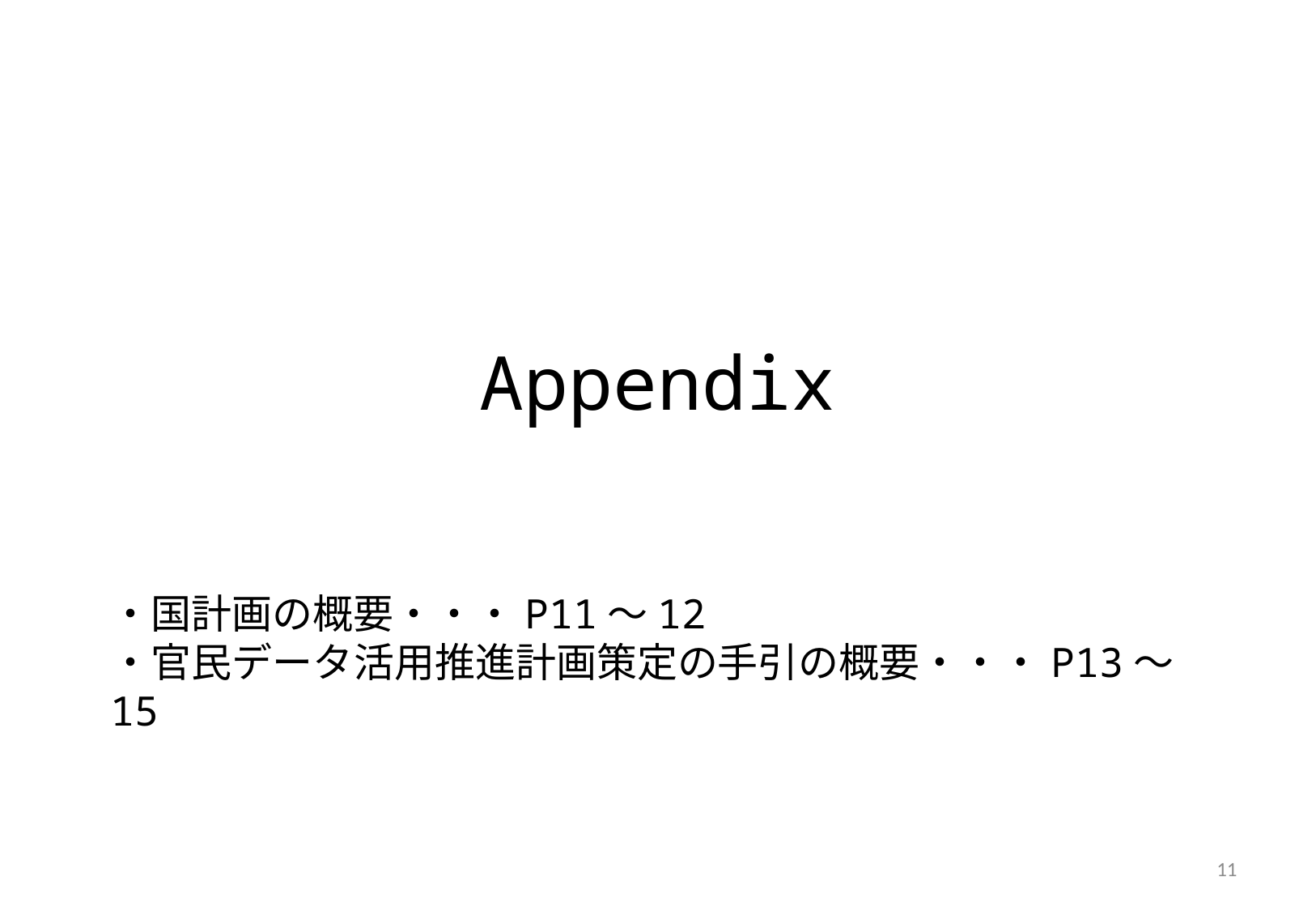

# Appendix
・国計画の概要・・・P11～12
・官民データ活用推進計画策定の手引の概要・・・P13～15
11